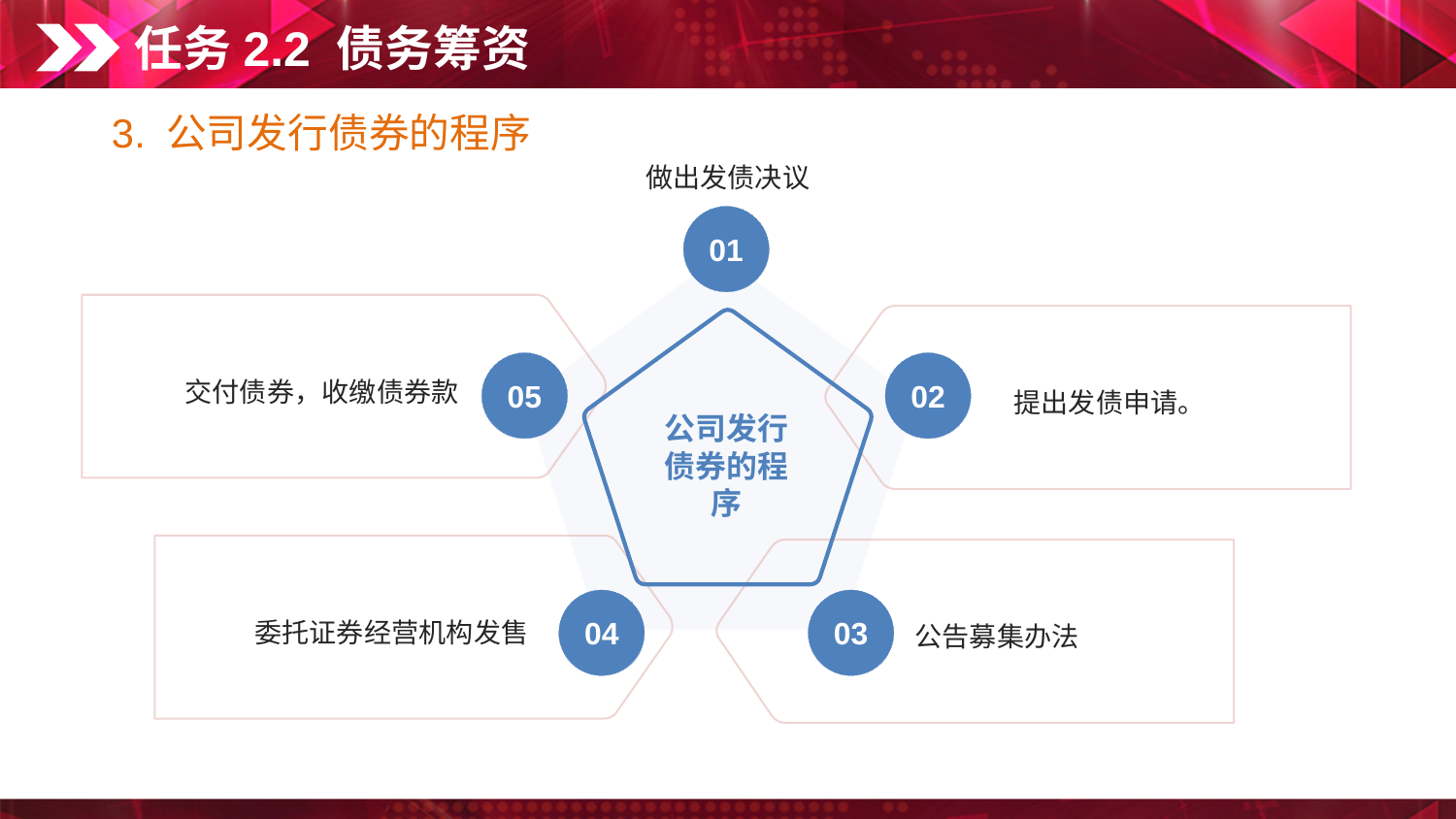

任务2.2 债务筹资

做出发债决议
3. 公司发行债券的程序
01

交付债券，收缴债券款
提出发债申请。
公司发行债券的程序
05
02
委托证券经营机构发售
公告募集办法
04
03